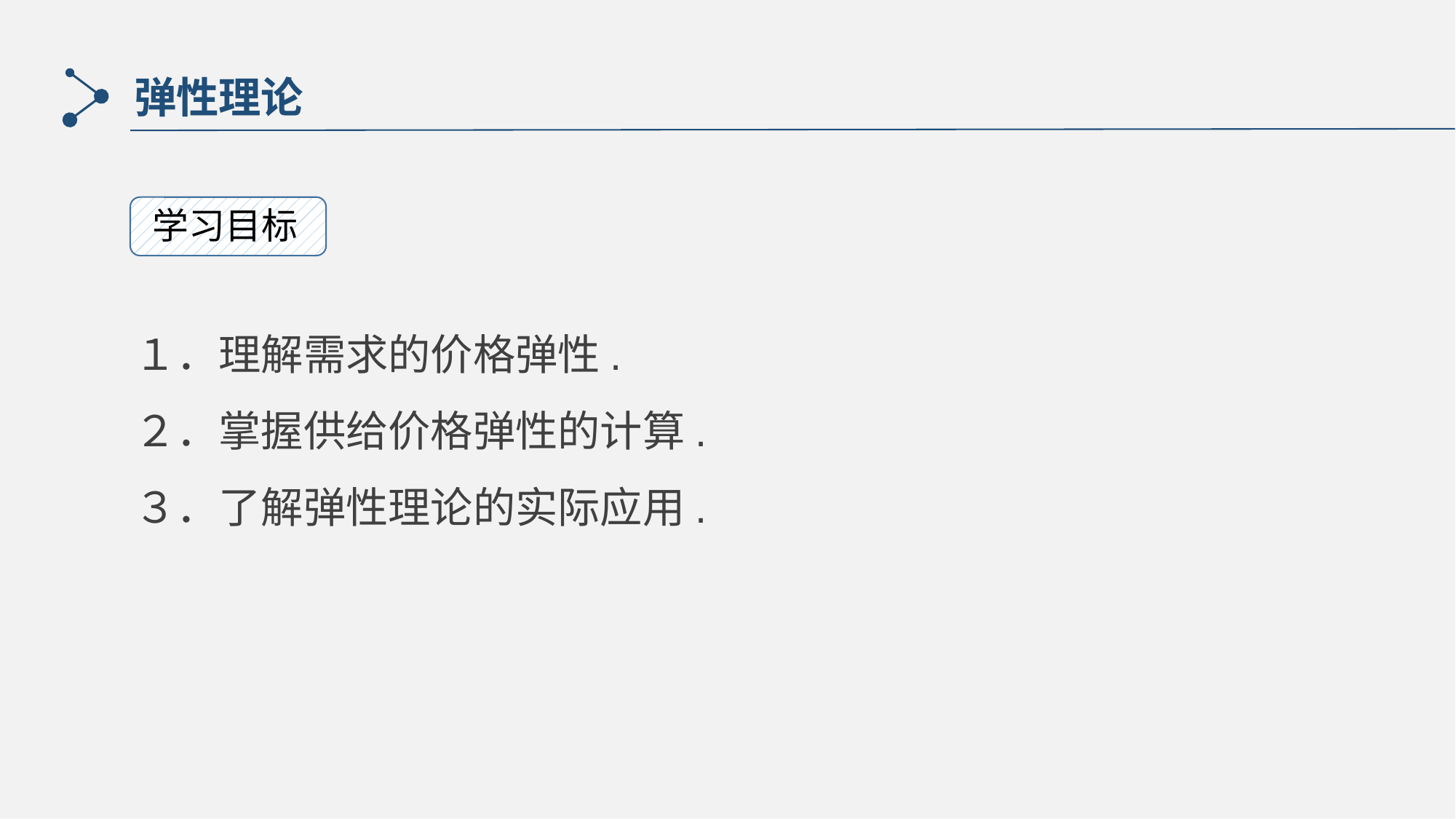

弹性理论

学习目标
１．理解需求的价格弹性.
２．掌握供给价格弹性的计算.
３．了解弹性理论的实际应用.